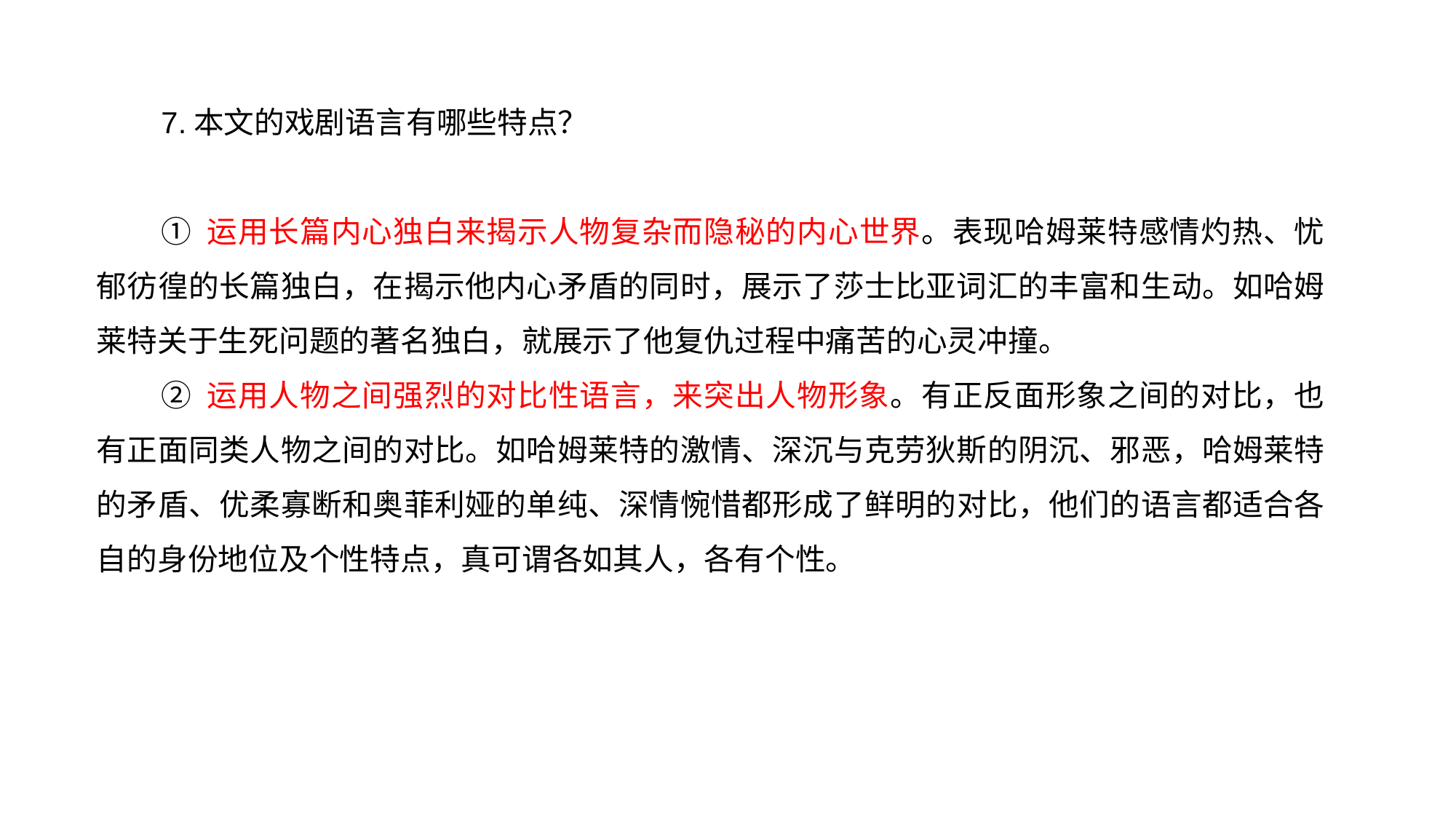

7.本文的戏剧语言有哪些特点？

① 运用长篇内心独白来揭示人物复杂而隐秘的内心世界。表现哈姆莱特感情灼热、忧郁彷徨的长篇独白，在揭示他内心矛盾的同时，展示了莎士比亚词汇的丰富和生动。如哈姆莱特关于生死问题的著名独白，就展示了他复仇过程中痛苦的心灵冲撞。
② 运用人物之间强烈的对比性语言，来突出人物形象。有正反面形象之间的对比，也有正面同类人物之间的对比。如哈姆莱特的激情、深沉与克劳狄斯的阴沉、邪恶，哈姆莱特的矛盾、优柔寡断和奥菲利娅的单纯、深情惋惜都形成了鲜明的对比，他们的语言都适合各自的身份地位及个性特点，真可谓各如其人，各有个性。